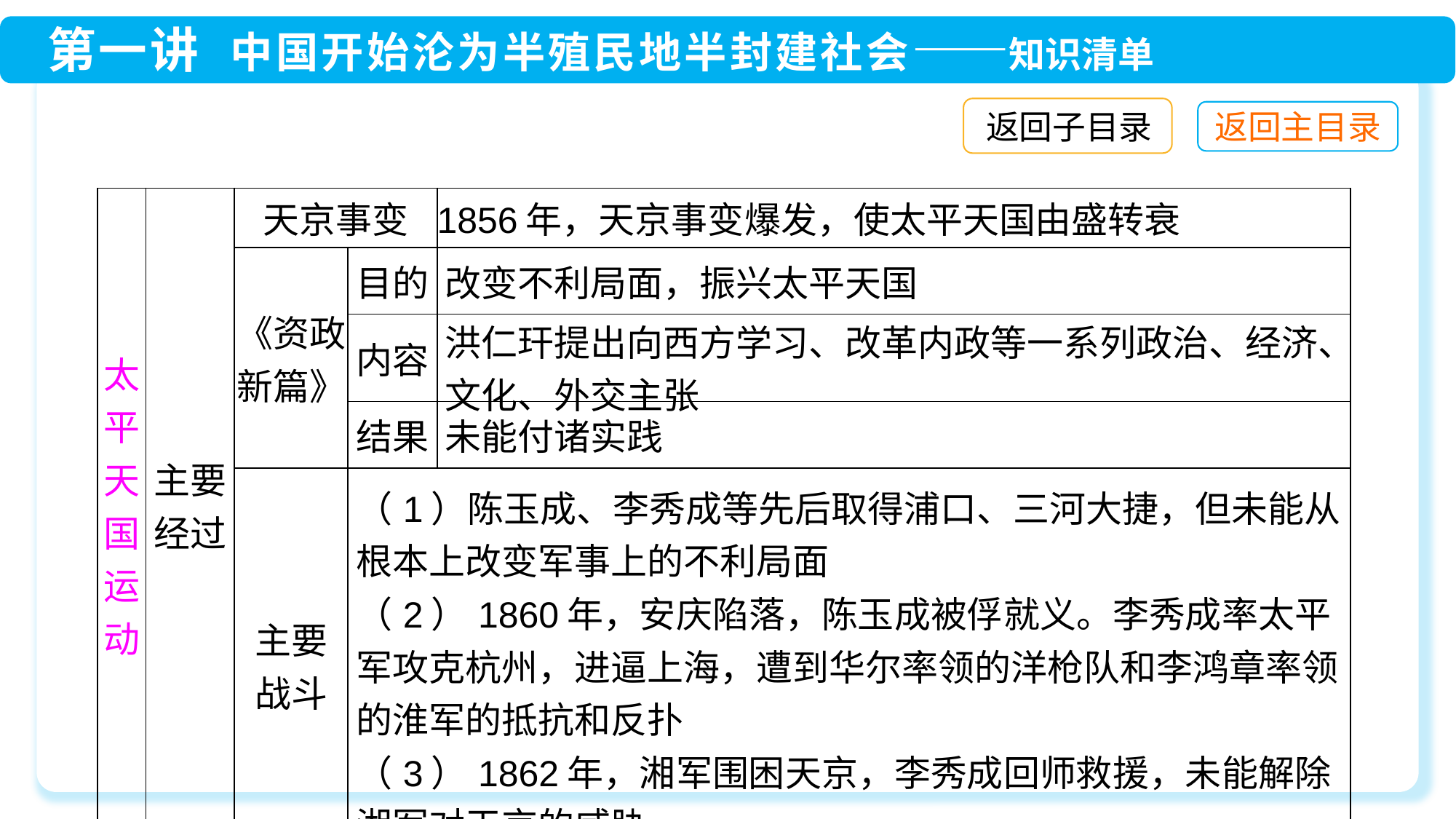

返回子目录
| 太平天国运动 | 主要经过 | 天京事变 |  | 1856年，天京事变爆发，使太平天国由盛转衰 |
| --- | --- | --- | --- | --- |
|  |  | 《资政新篇》 | 目的 | 改变不利局面，振兴太平天国 |
|  |  |  | 内容 | 洪仁玕提出向西方学习、改革内政等一系列政治、经济、文化、外交主张 |
|  |  |  | 结果 | 未能付诸实践 |
|  |  | 主要 战斗 | （1）陈玉成、李秀成等先后取得浦口、三河大捷，但未能从根本上改变军事上的不利局面 （2）1860年，安庆陷落，陈玉成被俘就义。李秀成率太平军攻克杭州，进逼上海，遭到华尔率领的洋枪队和李鸿章率领的淮军的抵抗和反扑 （3）1862年，湘军围困天京，李秀成回师救援，未能解除湘军对天京的威胁 |  |